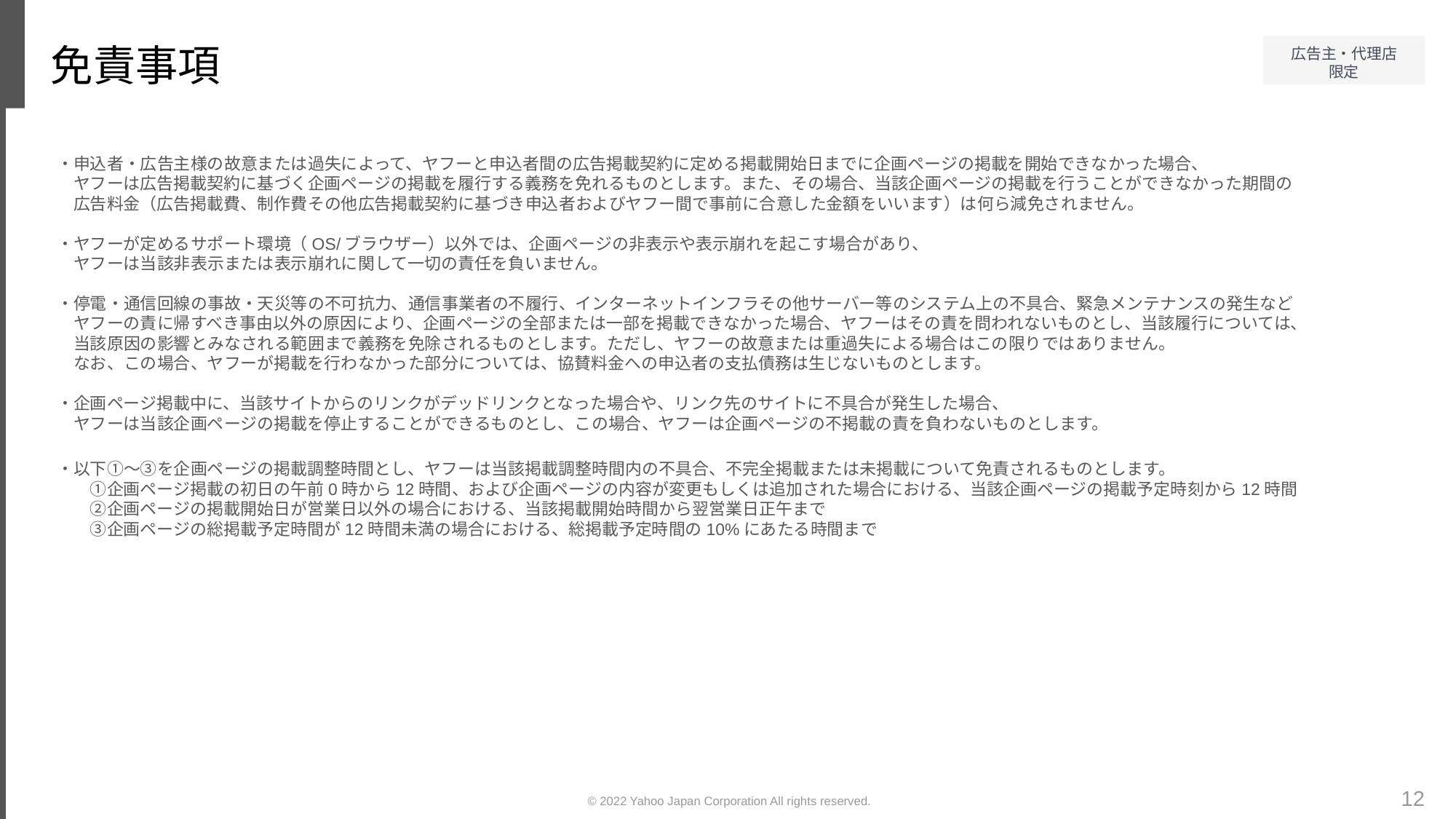

免責事項
・申込者・広告主様の故意または過失によって、ヤフーと申込者間の広告掲載契約に定める掲載開始日までに企画ページの掲載を開始できなかった場合、
　ヤフーは広告掲載契約に基づく企画ページの掲載を履行する義務を免れるものとします。また、その場合、当該企画ページの掲載を行うことができなかった期間の
　広告料金（広告掲載費、制作費その他広告掲載契約に基づき申込者およびヤフー間で事前に合意した金額をいいます）は何ら減免されません。

・ヤフーが定めるサポート環境（OS/ブラウザー）以外では、企画ページの非表示や表示崩れを起こす場合があり、
　ヤフーは当該非表示または表示崩れに関して一切の責任を負いません。

・停電・通信回線の事故・天災等の不可抗力、通信事業者の不履行、インターネットインフラその他サーバー等のシステム上の不具合、緊急メンテナンスの発生など
　ヤフーの責に帰すべき事由以外の原因により、企画ページの全部または一部を掲載できなかった場合、ヤフーはその責を問われないものとし、当該履行については、
　当該原因の影響とみなされる範囲まで義務を免除されるものとします。ただし、ヤフーの故意または重過失による場合はこの限りではありません。
　なお、この場合、ヤフーが掲載を行わなかった部分については、協賛料金への申込者の支払債務は生じないものとします。

・企画ページ掲載中に、当該サイトからのリンクがデッドリンクとなった場合や、リンク先のサイトに不具合が発生した場合、
　ヤフーは当該企画ページの掲載を停止することができるものとし、この場合、ヤフーは企画ページの不掲載の責を負わないものとします。

・以下①～③を企画ページの掲載調整時間とし、ヤフーは当該掲載調整時間内の不具合、不完全掲載または未掲載について免責されるものとします。
　　①企画ページ掲載の初日の午前0時から12時間、および企画ページの内容が変更もしくは追加された場合における、当該企画ページの掲載予定時刻から12時間
　　②企画ページの掲載開始日が営業日以外の場合における、当該掲載開始時間から翌営業日正午まで
　　③企画ページの総掲載予定時間が12時間未満の場合における、総掲載予定時間の10%にあたる時間まで
12